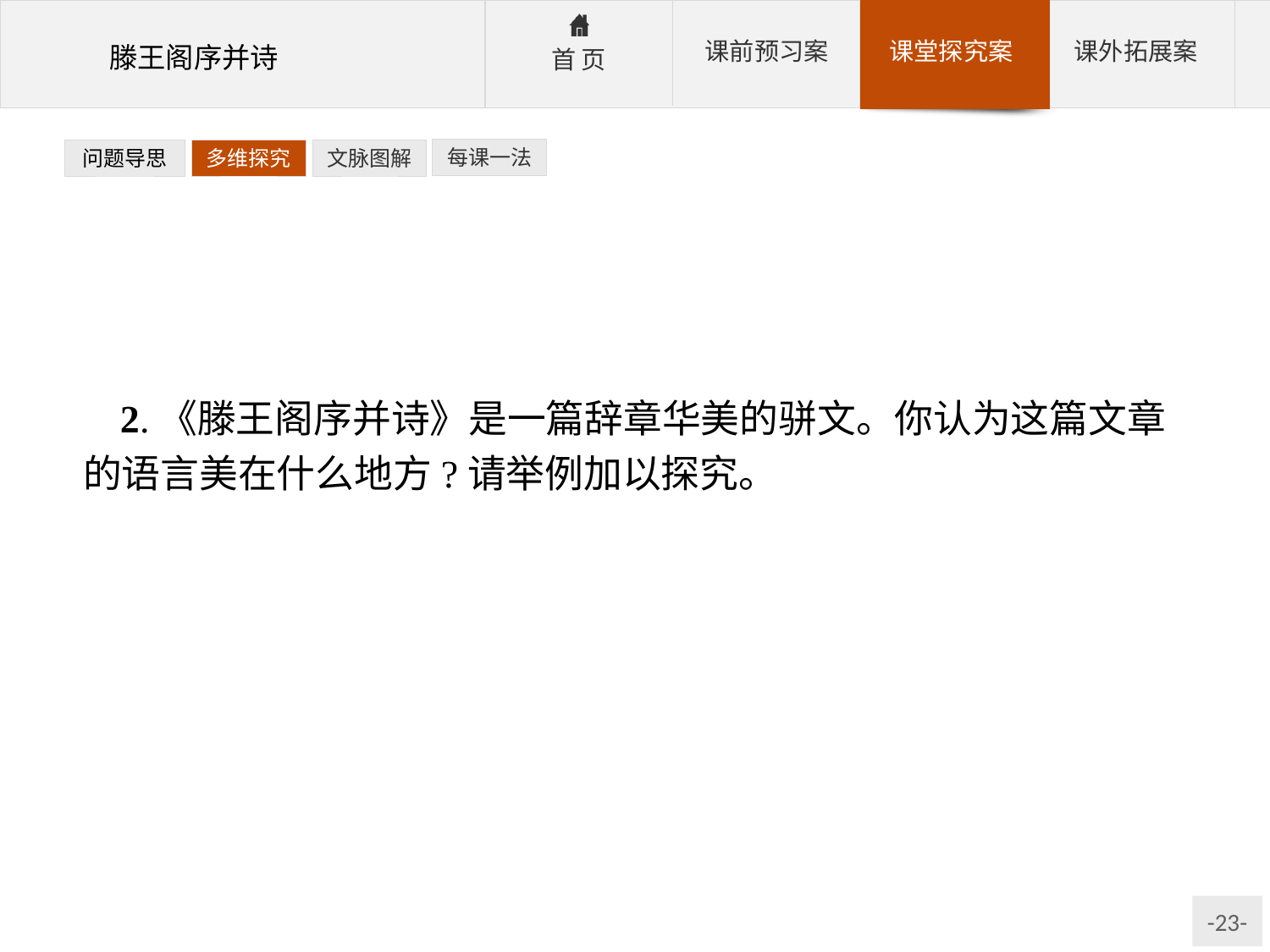

每课一法
问题导思
多维探究
文脉图解
2.《滕王阁序并诗》是一篇辞章华美的骈文。你认为这篇文章的语言美在什么地方?请举例加以探究。
提示:本题是对文章语言的特点的分析,注意作为骈体文所特有的句式特点及文中大量运用典故的特色。